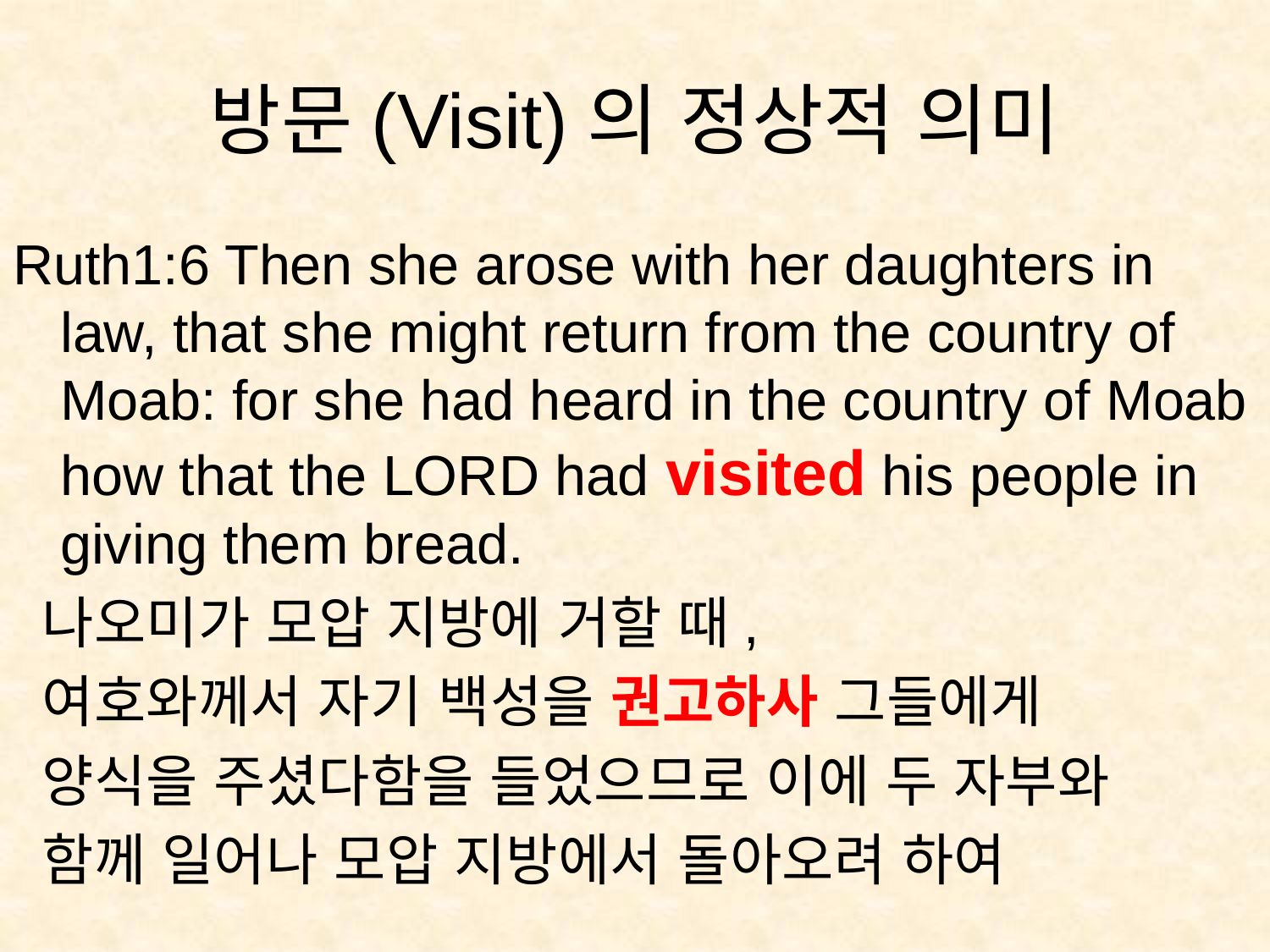

# 방문(Visit)의 정상적 의미
Ruth1:6 Then she arose with her daughters in law, that she might return from the country of Moab: for she had heard in the country of Moab how that the LORD had visited his people in giving them bread.
 나오미가 모압 지방에 거할 때,
 여호와께서 자기 백성을 권고하사 그들에게
 양식을 주셨다함을 들었으므로 이에 두 자부와
 함께 일어나 모압 지방에서 돌아오려 하여